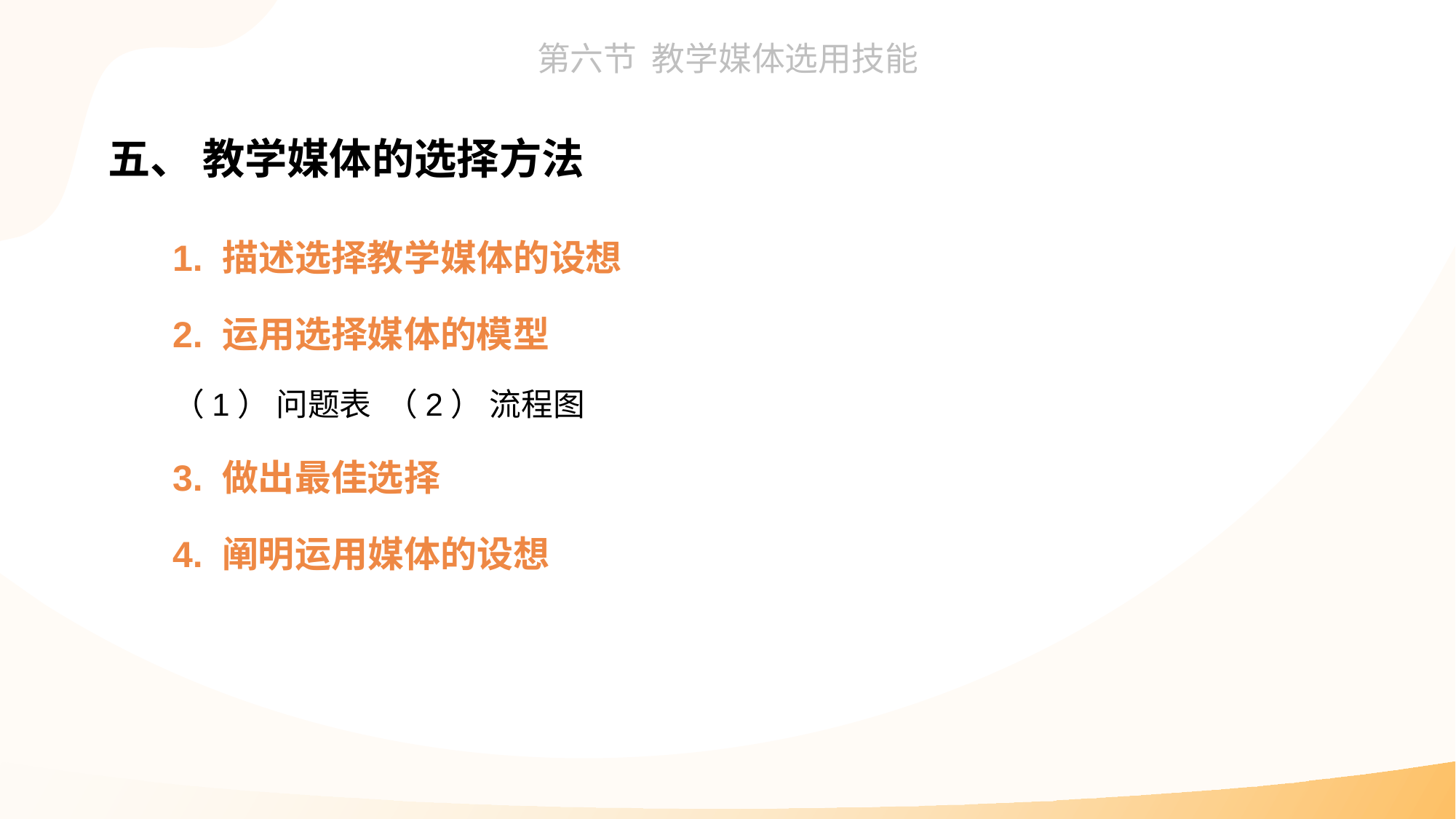

五、 教学媒体的选择方法
1. 描述选择教学媒体的设想
2. 运用选择媒体的模型
（1） 问题表  （2） 流程图
3. 做出最佳选择
4. 阐明运用媒体的设想